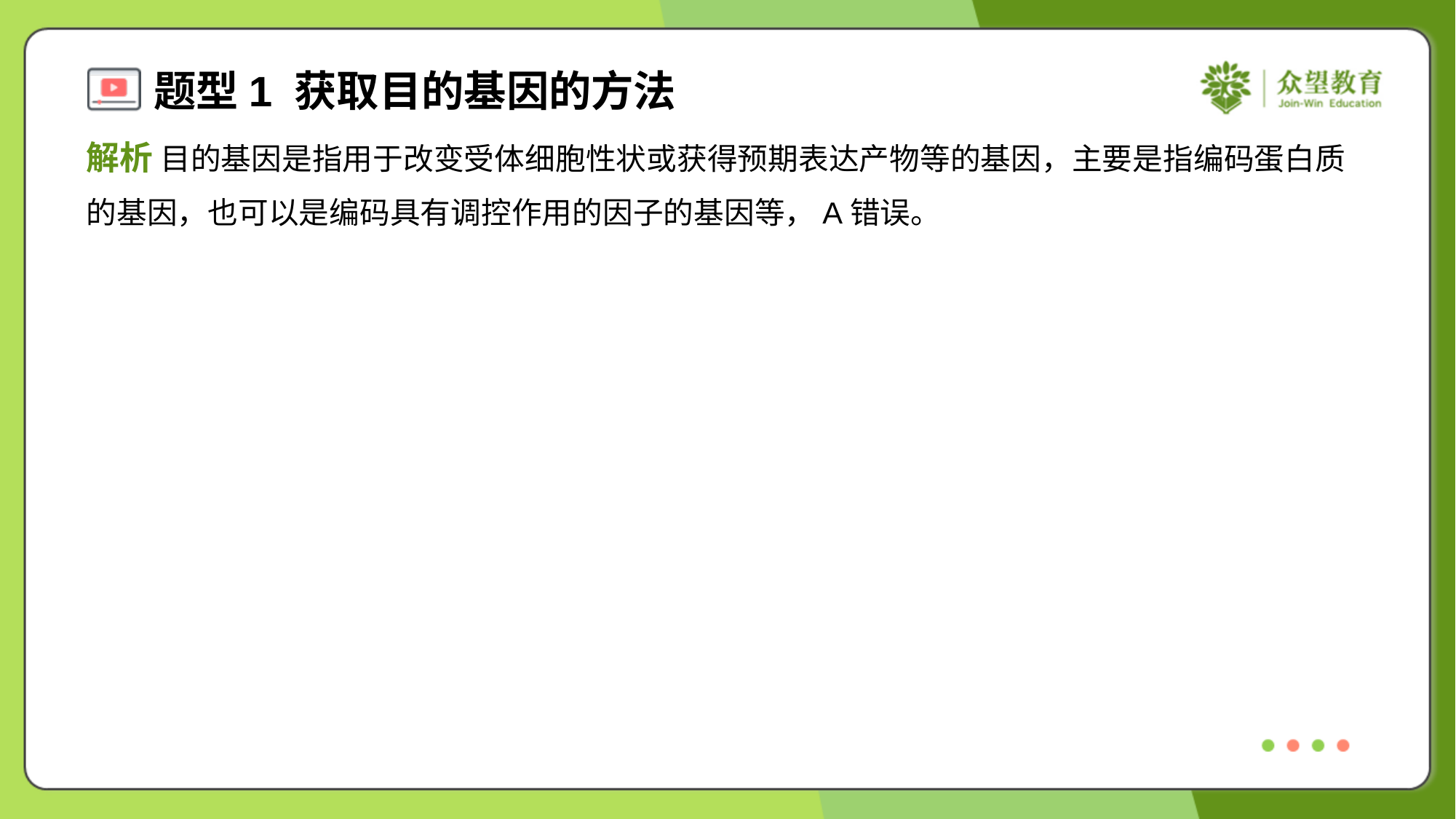

解析 目的基因是指用于改变受体细胞性状或获得预期表达产物等的基因，主要是指编码蛋白质
的基因，也可以是编码具有调控作用的因子的基因等，A错误。